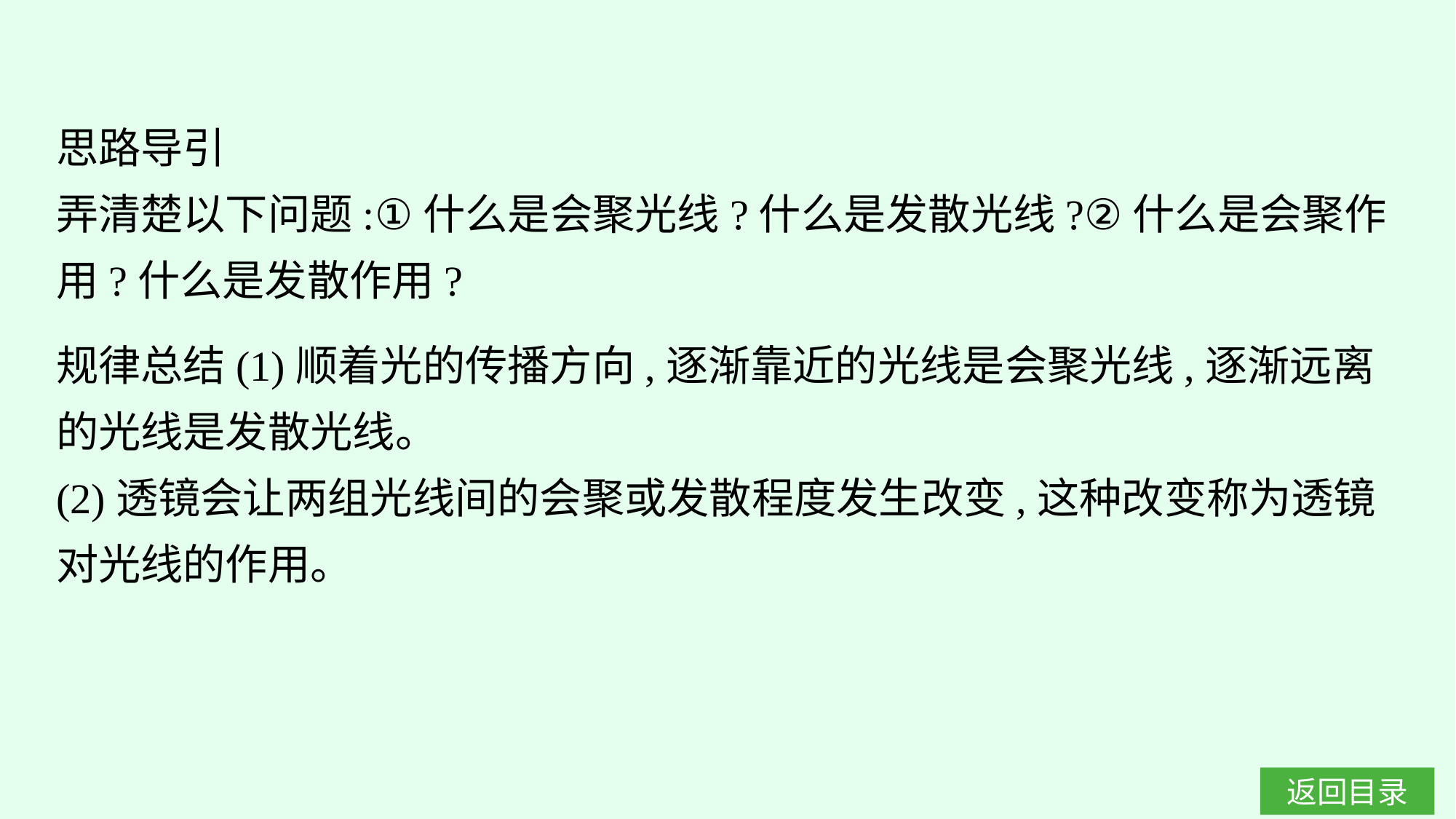

思路导引
弄清楚以下问题:①什么是会聚光线?什么是发散光线?②什么是会聚作用?什么是发散作用?
规律总结(1)顺着光的传播方向,逐渐靠近的光线是会聚光线,逐渐远离的光线是发散光线。
(2)透镜会让两组光线间的会聚或发散程度发生改变,这种改变称为透镜对光线的作用。